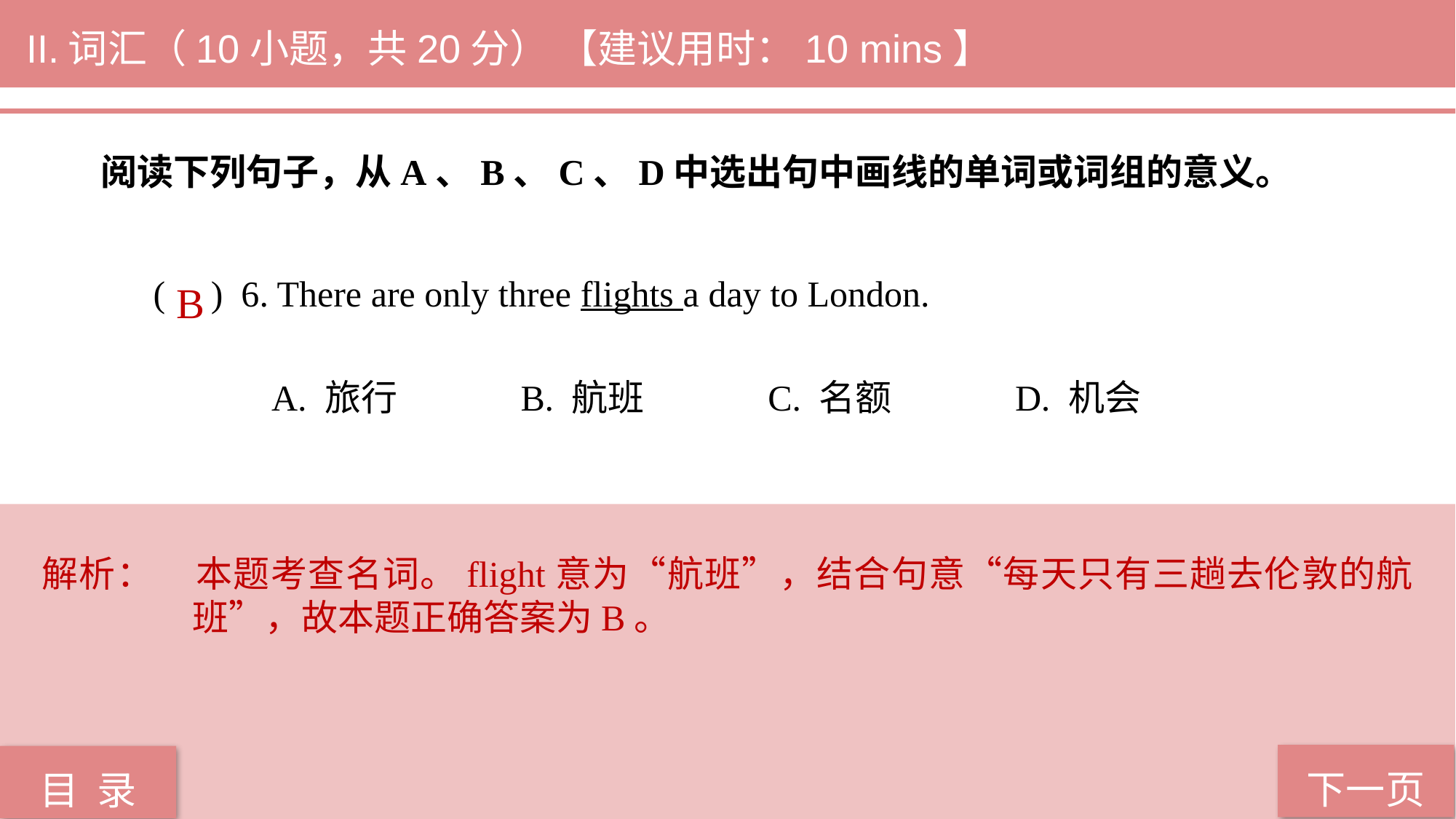

II.词汇（10小题，共20分） 【建议用时：10 mins】
阅读下列句子，从A、B、C、D中选出句中画线的单词或词组的意义。
(     )  6. There are only three flights a day to London.

             A. 旅行              B. 航班              C. 名额              D. 机会
B
解析：	本题考查名词。flight意为“航班”，结合句意“每天只有三趟去伦敦的航班”，故本题正确答案为B。